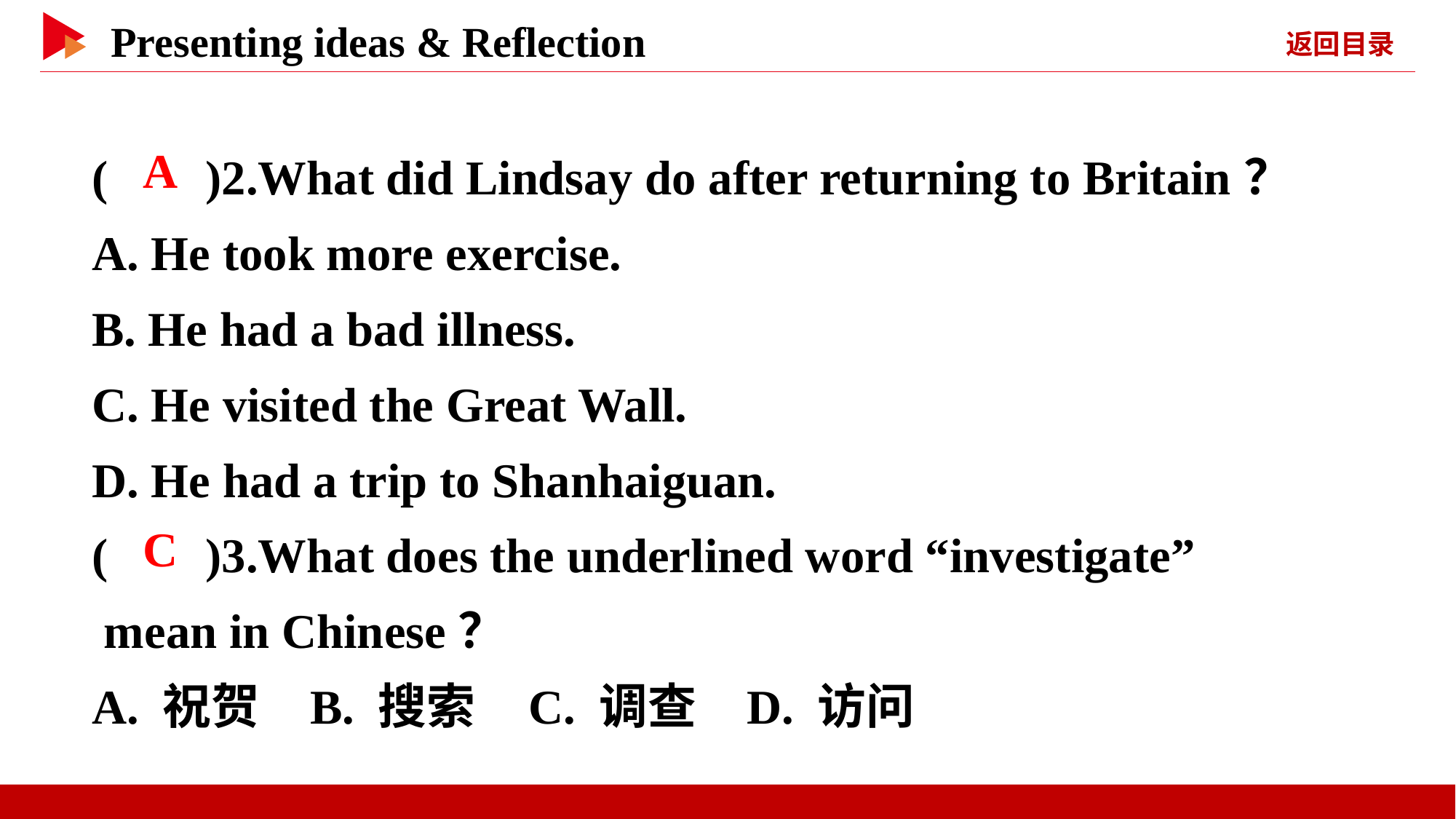

(        )2.What did Lindsay do after returning to Britain？
A. He took more exercise.
B. He had a bad illness.
C. He visited the Great Wall.
D. He had a trip to Shanhaiguan.
(        )3.What does the underlined word “investigate”
 mean in Chinese？
A. 祝贺	B. 搜索	C. 调查	D. 访问
   A
   C